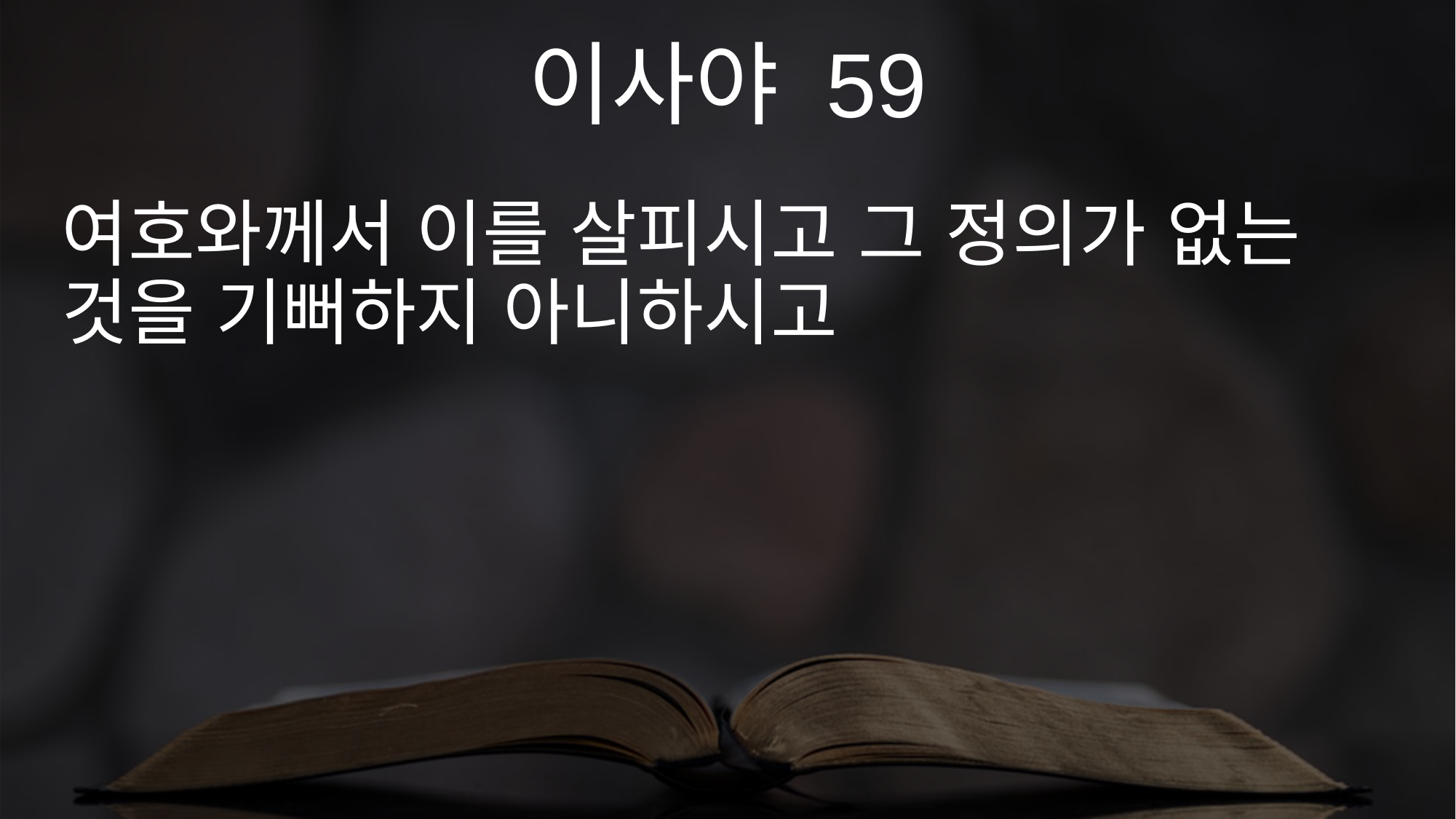

이사야 59
여호와께서 이를 살피시고 그 정의가 없는 것을 기뻐하지 아니하시고